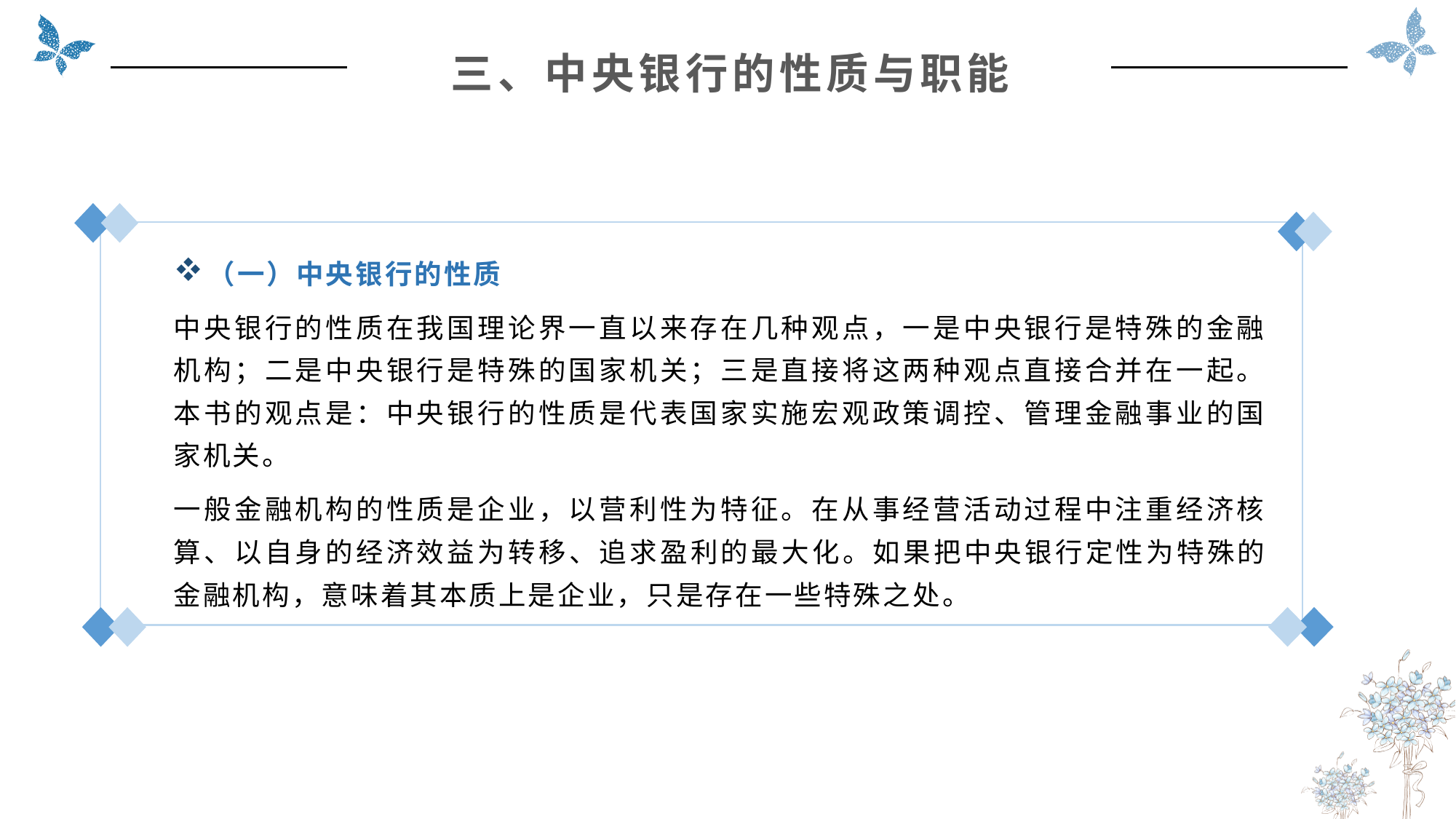

三、中央银行的性质与职能

（一）中央银行的性质
中央银行的性质在我国理论界一直以来存在几种观点，一是中央银行是特殊的金融机构；二是中央银行是特殊的国家机关；三是直接将这两种观点直接合并在一起。本书的观点是：中央银行的性质是代表国家实施宏观政策调控、管理金融事业的国家机关。
一般金融机构的性质是企业，以营利性为特征。在从事经营活动过程中注重经济核算、以自身的经济效益为转移、追求盈利的最大化。如果把中央银行定性为特殊的金融机构，意味着其本质上是企业，只是存在一些特殊之处。